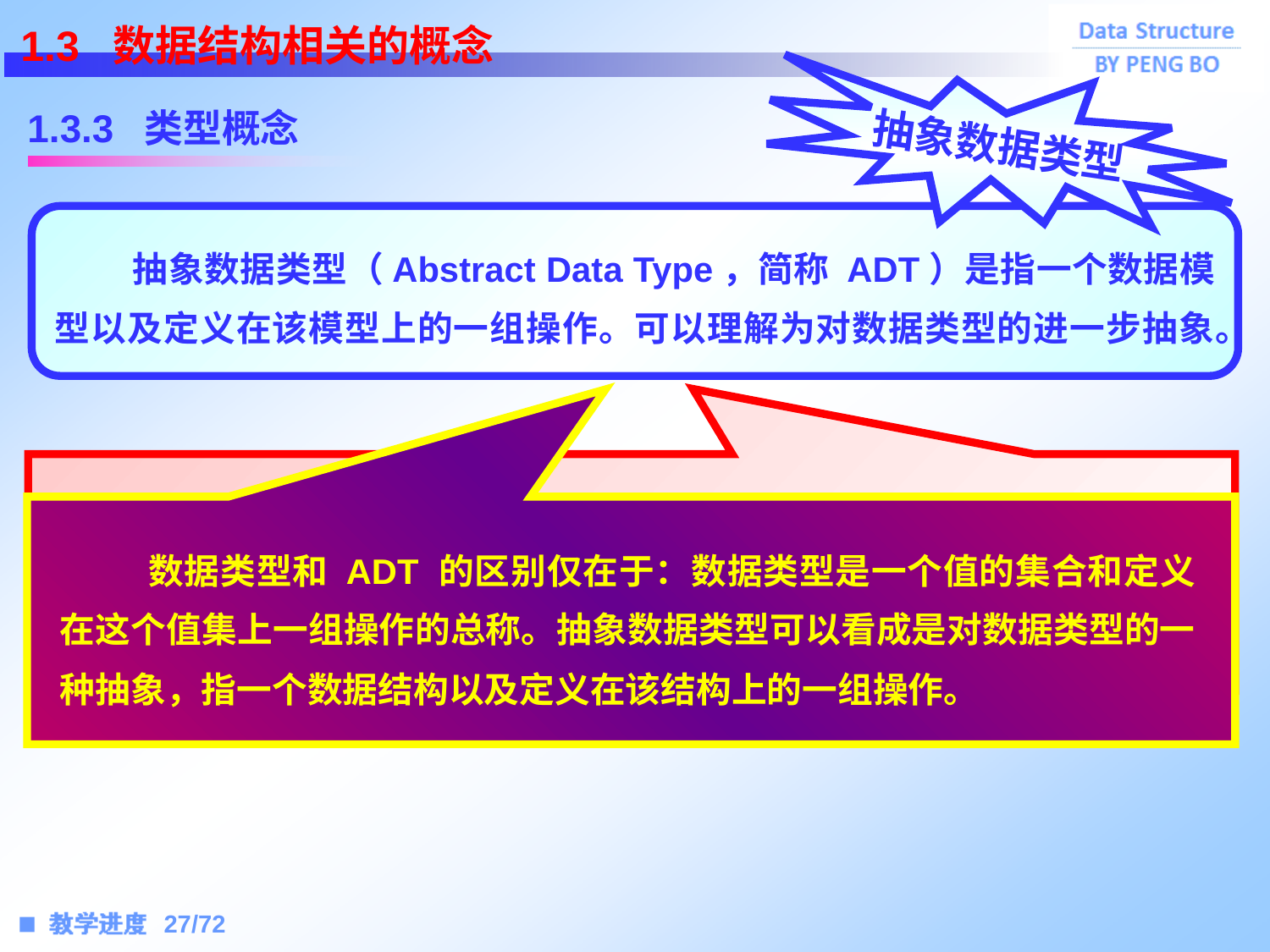

1.3  数据结构相关的概念

1.3.3  类型概念

抽象数据类型

        抽象数据类型（Abstract Data Type，简称 ADT）是指一个数据模型以及定义在该模型上的一组操作。可以理解为对数据类型的进一步抽象。

        ADT 的定义仅取决于它的一组逻辑特性，而与其在计算机的内部如何表示和实现无关，即不论其内部结构如何变化，只要它的数学特性不变，都不影响其外部的使用。ADT 的提出是为了提高软件的复用率。

         数据类型和 ADT 的区别仅在于：数据类型是一个值的集合和定义在这个值集上一组操作的总称。抽象数据类型可以看成是对数据类型的一种抽象，指一个数据结构以及定义在该结构上的一组操作。